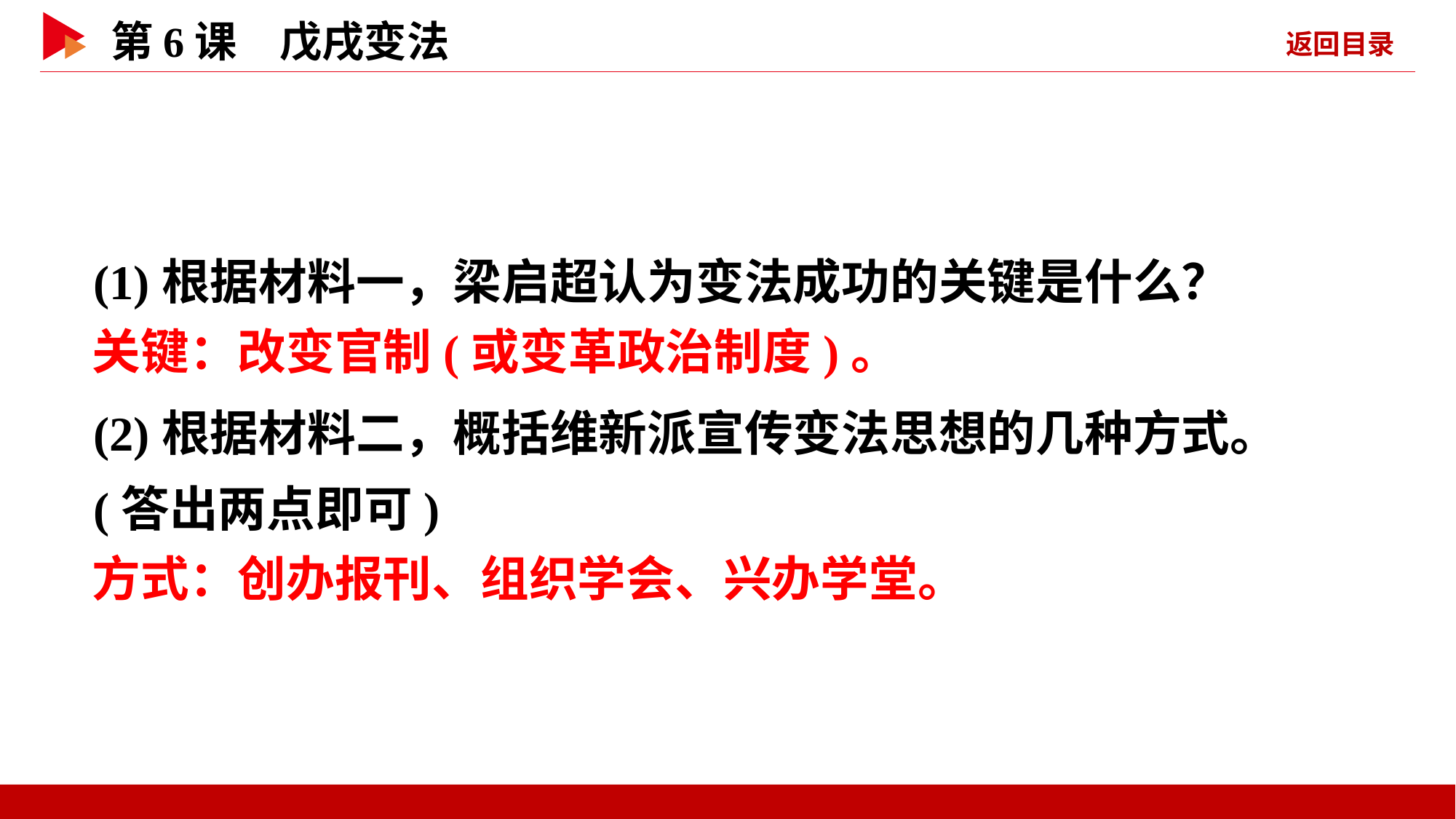

(1)根据材料一，梁启超认为变法成功的关键是什么？

(2)根据材料二，概括维新派宣传变法思想的几种方式。(答出两点即可)

关键：改变官制(或变革政治制度)。
方式：创办报刊、组织学会、兴办学堂。